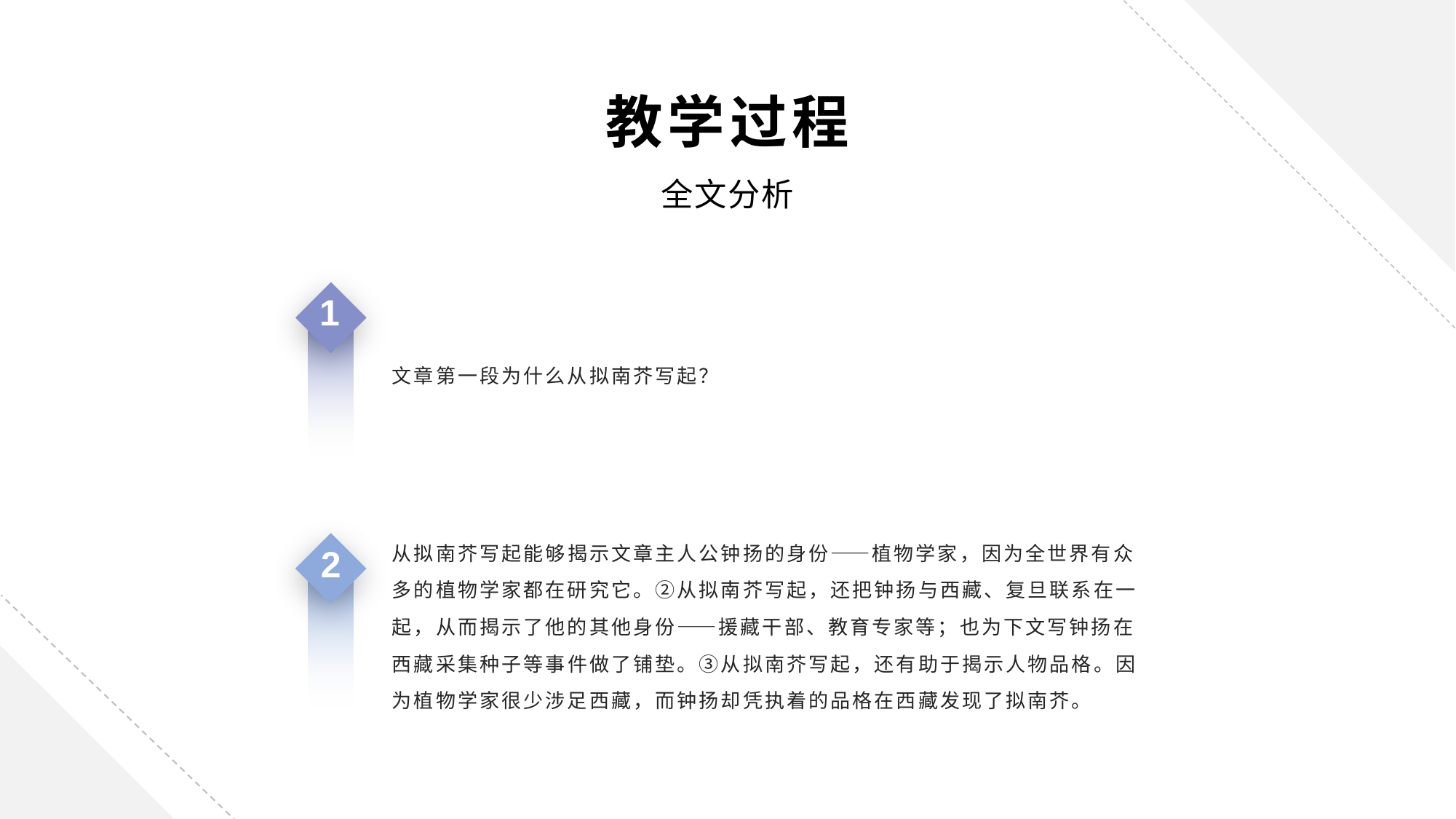

教学过程
全文分析
文章第一段为什么从拟南芥写起？

1

从拟南芥写起能够揭示文章主人公钟扬的身份——植物学家，因为全世界有众多的植物学家都在研究它。②从拟南芥写起，还把钟扬与西藏、复旦联系在一起，从而揭示了他的其他身份——援藏干部、教育专家等；也为下文写钟扬在西藏采集种子等事件做了铺垫。③从拟南芥写起，还有助于揭示人物品格。因为植物学家很少涉足西藏，而钟扬却凭执着的品格在西藏发现了拟南芥。

2